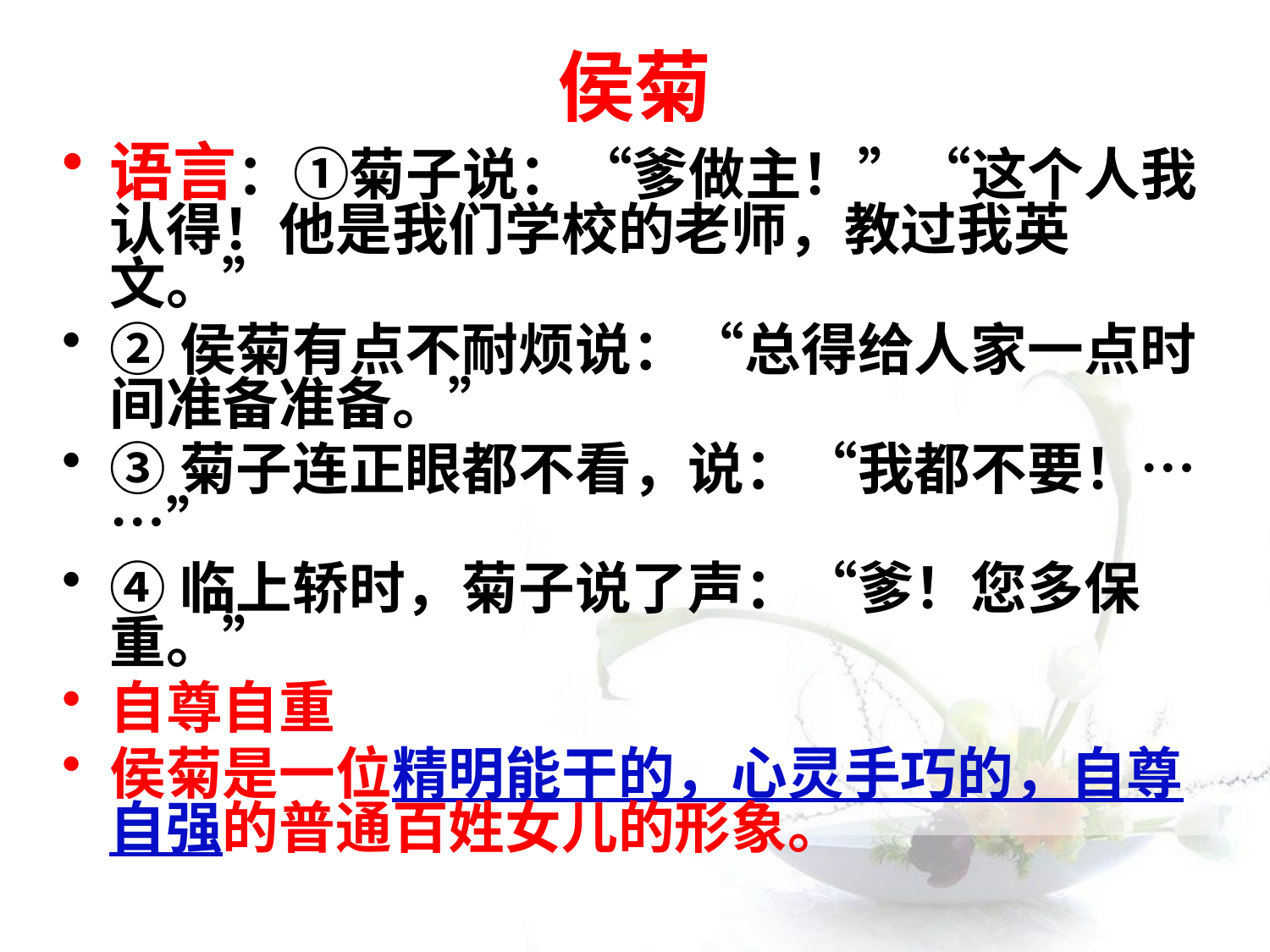

# 侯菊
语言：①菊子说：“爹做主！”“这个人我认得！他是我们学校的老师，教过我英文。”
②侯菊有点不耐烦说：“总得给人家一点时间准备准备。”
③菊子连正眼都不看，说：“我都不要！……”
④临上轿时，菊子说了声：“爹！您多保重。”
自尊自重
侯菊是一位精明能干的，心灵手巧的，自尊自强的普通百姓女儿的形象。